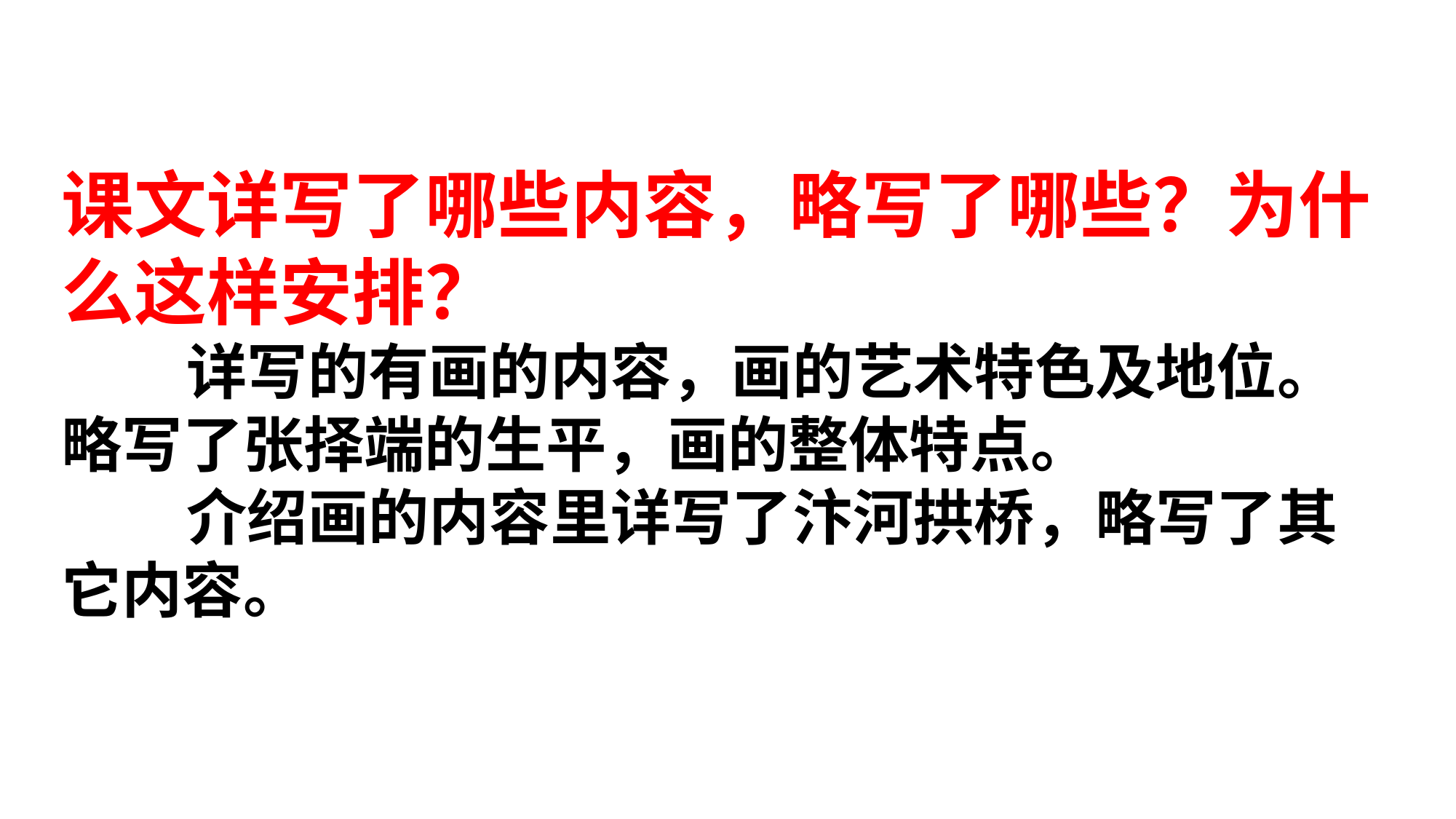

课文详写了哪些内容，略写了哪些？为什么这样安排？
        详写的有画的内容，画的艺术特色及地位。略写了张择端的生平，画的整体特点。
        介绍画的内容里详写了汴河拱桥，略写了其它内容。